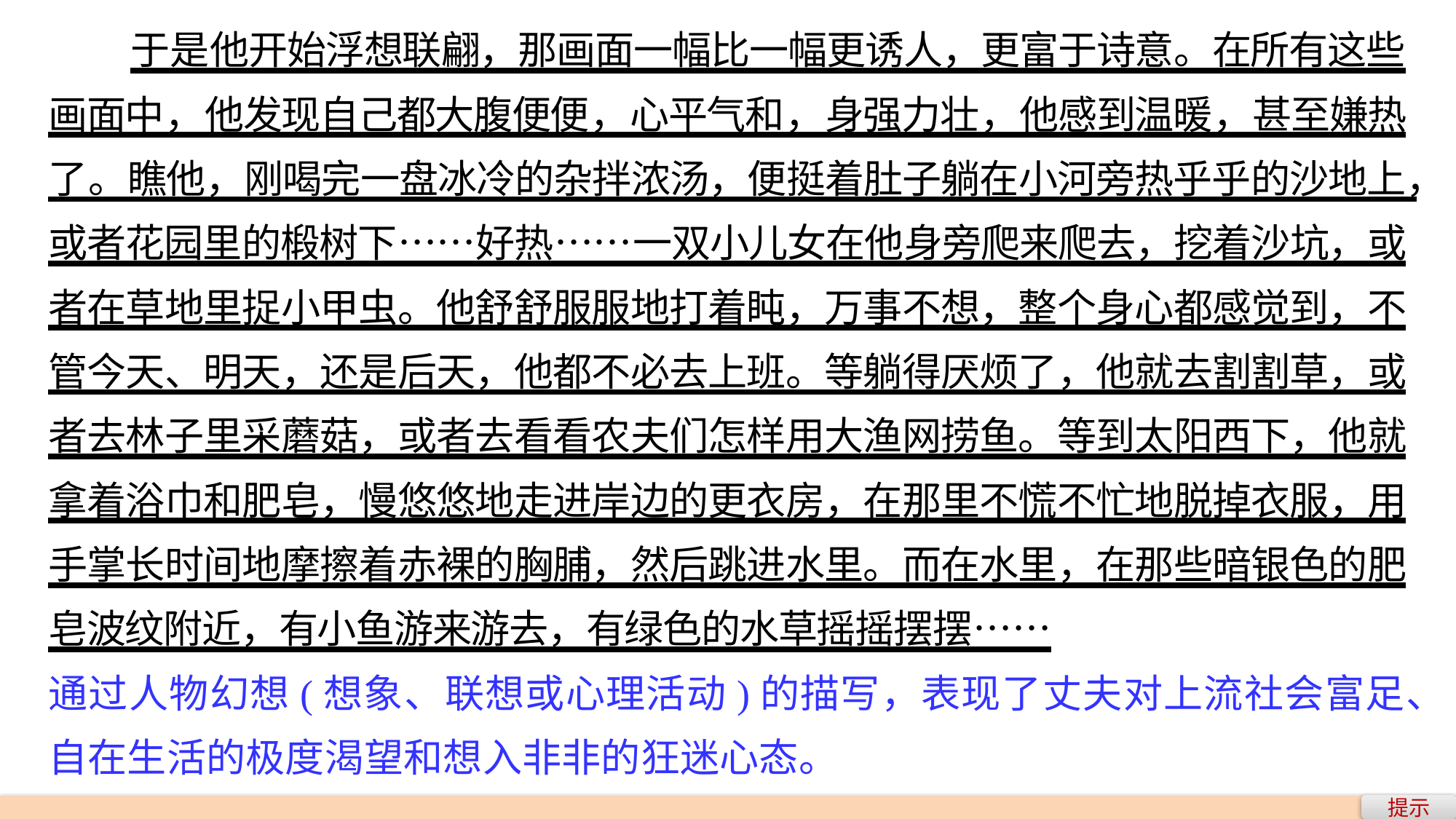

于是他开始浮想联翩，那画面一幅比一幅更诱人，更富于诗意。在所有这些画面中，他发现自己都大腹便便，心平气和，身强力壮，他感到温暖，甚至嫌热了。瞧他，刚喝完一盘冰冷的杂拌浓汤，便挺着肚子躺在小河旁热乎乎的沙地上，或者花园里的椴树下……好热……一双小儿女在他身旁爬来爬去，挖着沙坑，或者在草地里捉小甲虫。他舒舒服服地打着盹，万事不想，整个身心都感觉到，不管今天、明天，还是后天，他都不必去上班。等躺得厌烦了，他就去割割草，或者去林子里采蘑菇，或者去看看农夫们怎样用大渔网捞鱼。等到太阳西下，他就拿着浴巾和肥皂，慢悠悠地走进岸边的更衣房，在那里不慌不忙地脱掉衣服，用手掌长时间地摩擦着赤裸的胸脯，然后跳进水里。而在水里，在那些暗银色的肥皂波纹附近，有小鱼游来游去，有绿色的水草摇摇摆摆……
通过人物幻想(想象、联想或心理活动)的描写，表现了丈夫对上流社会富足、自在生活的极度渴望和想入非非的狂迷心态。
提示